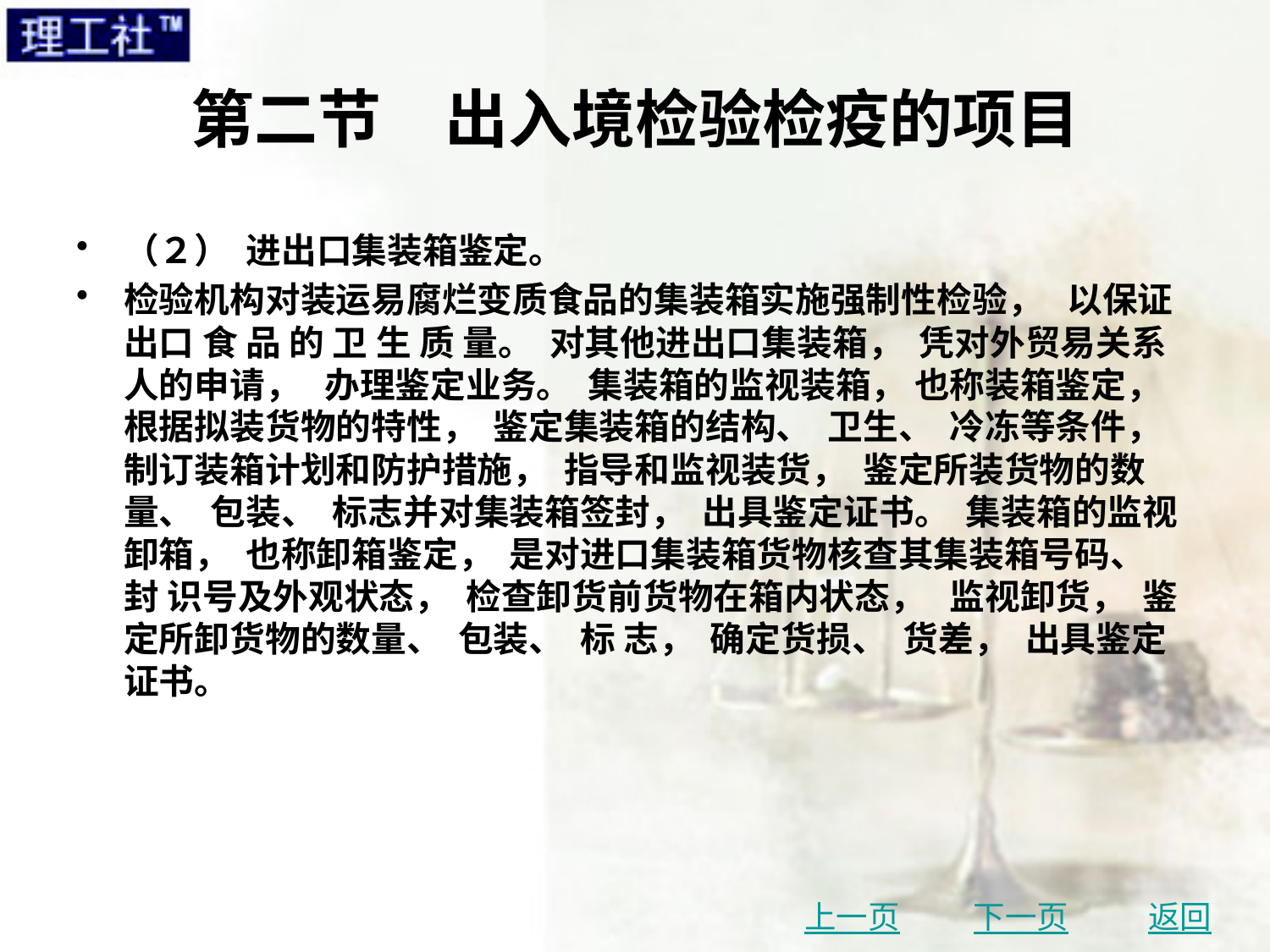

# 第二节　出入境检验检疫的项目
（２）  进出口集装箱鉴定。
检验机构对装运易腐烂变质食品的集装箱实施强制性检验，   以保证出口 食 品 的 卫 生 质 量。  对其他进出口集装箱，  凭对外贸易关系人的申请，   办理鉴定业务。  集装箱的监视装箱， 也称装箱鉴定，  根据拟装货物的特性，  鉴定集装箱的结构、  卫生、  冷冻等条件，  制订装箱计划和防护措施，  指导和监视装货，  鉴定所装货物的数量、  包装、  标志并对集装箱签封，  出具鉴定证书。  集装箱的监视卸箱，  也称卸箱鉴定，  是对进口集装箱货物核查其集装箱号码、  封 识号及外观状态，  检查卸货前货物在箱内状态，   监视卸货，  鉴定所卸货物的数量、  包装、  标 志，  确定货损、  货差，  出具鉴定证书。
上一页
下一页
返回